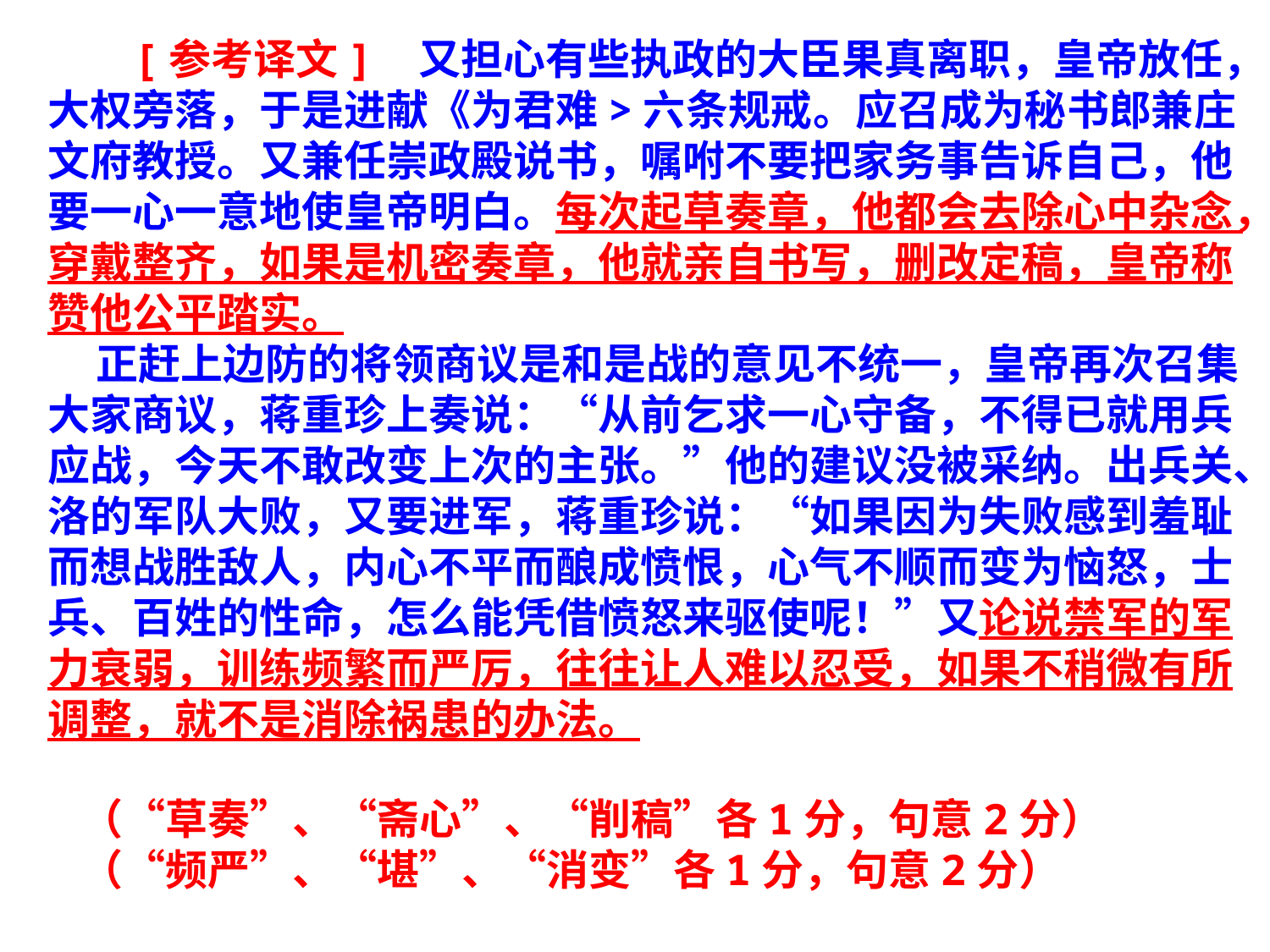

[参考译文]  又担心有些执政的大臣果真离职，皇帝放任，大权旁落，于是进献《为君难>六条规戒。应召成为秘书郎兼庄文府教授。又兼任崇政殿说书，嘱咐不要把家务事告诉自己，他要一心一意地使皇帝明白。每次起草奏章，他都会去除心中杂念，穿戴整齐，如果是机密奏章，他就亲自书写，删改定稿，皇帝称赞他公平踏实。
    正赶上边防的将领商议是和是战的意见不统一，皇帝再次召集大家商议，蒋重珍上奏说：“从前乞求一心守备，不得已就用兵应战，今天不敢改变上次的主张。”他的建议没被采纳。出兵关、洛的军队大败，又要进军，蒋重珍说：“如果因为失败感到羞耻而想战胜敌人，内心不平而酿成愤恨，心气不顺而变为恼怒，士兵、百姓的性命，怎么能凭借愤怒来驱使呢！”又论说禁军的军力衰弱，训练频繁而严厉，往往让人难以忍受，如果不稍微有所调整，就不是消除祸患的办法。
（“草奏”、“斋心”、“削稿”各1分，句意2分）
（“频严”、“堪”、“消变”各1分，句意2分）